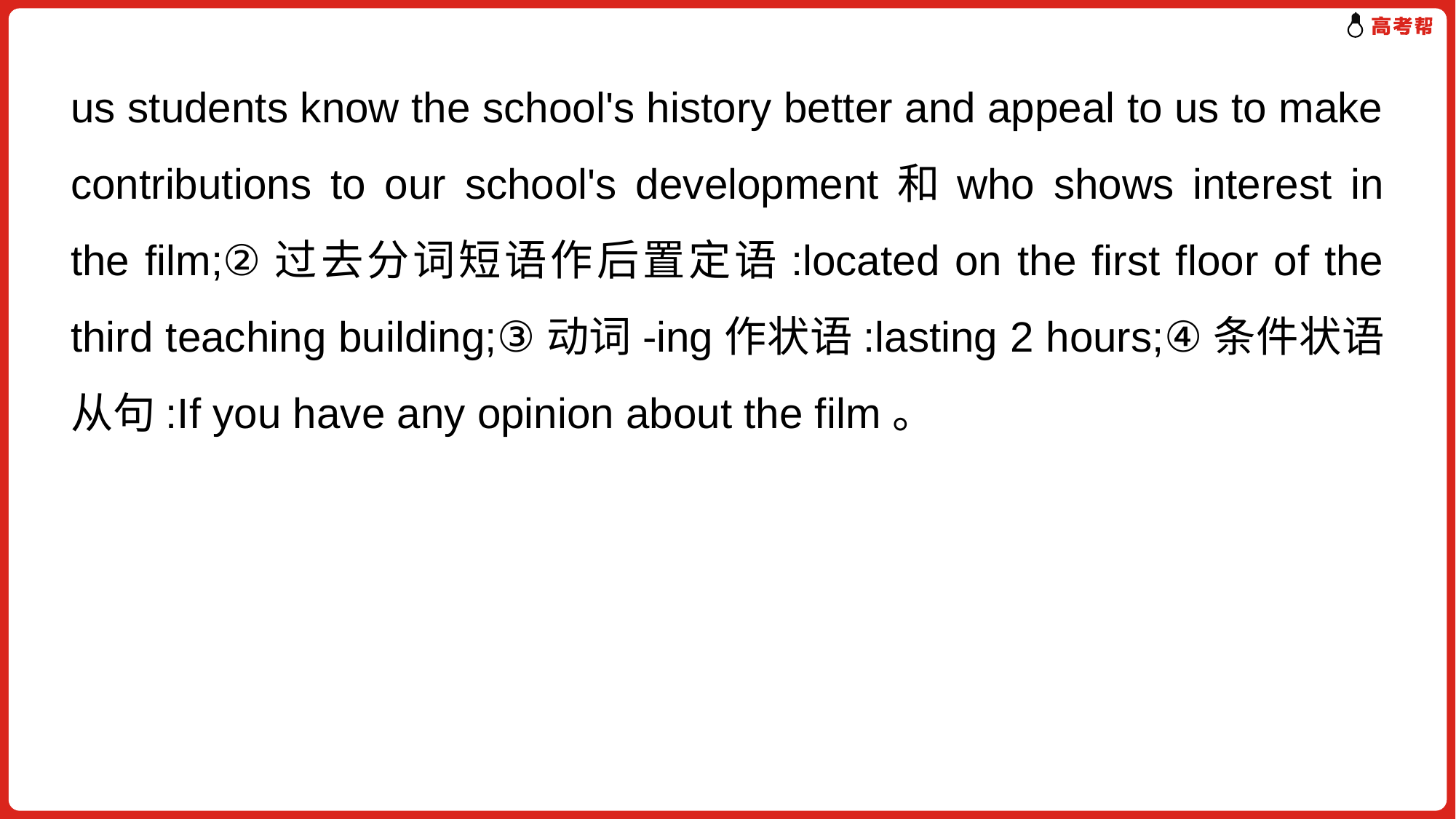

us students know the school's history better and appeal to us to make contributions to our school's development和who shows interest in the film;②过去分词短语作后置定语:located on the first floor of the third teaching building;③动词-ing作状语:lasting 2 hours;④条件状语从句:If you have any opinion about the film。